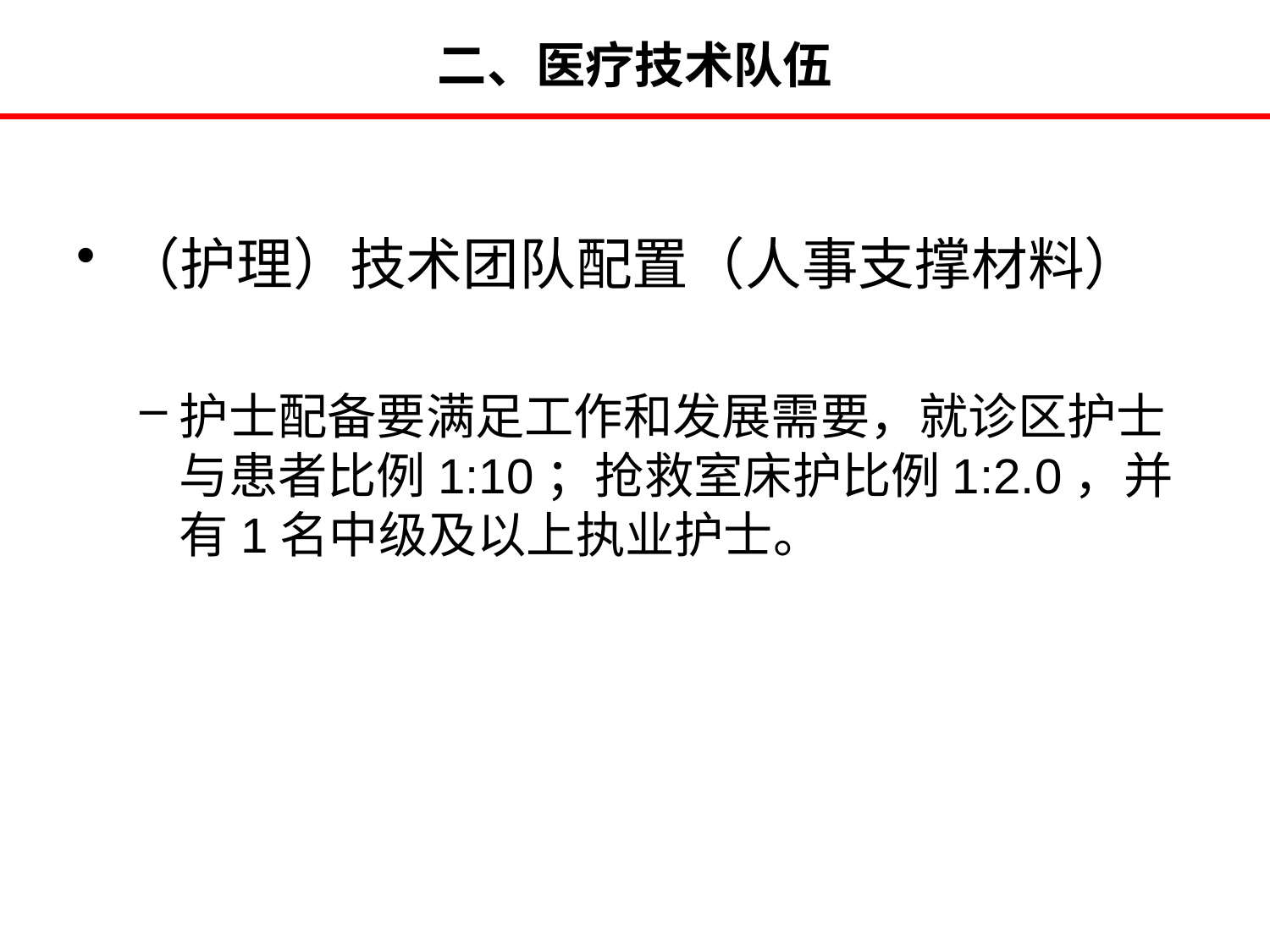

# 二、医疗技术队伍
（护理）技术团队配置（人事支撑材料）

护士配备要满足工作和发展需要，就诊区护士与患者比例1:10；抢救室床护比例1:2.0，并有1名中级及以上执业护士。